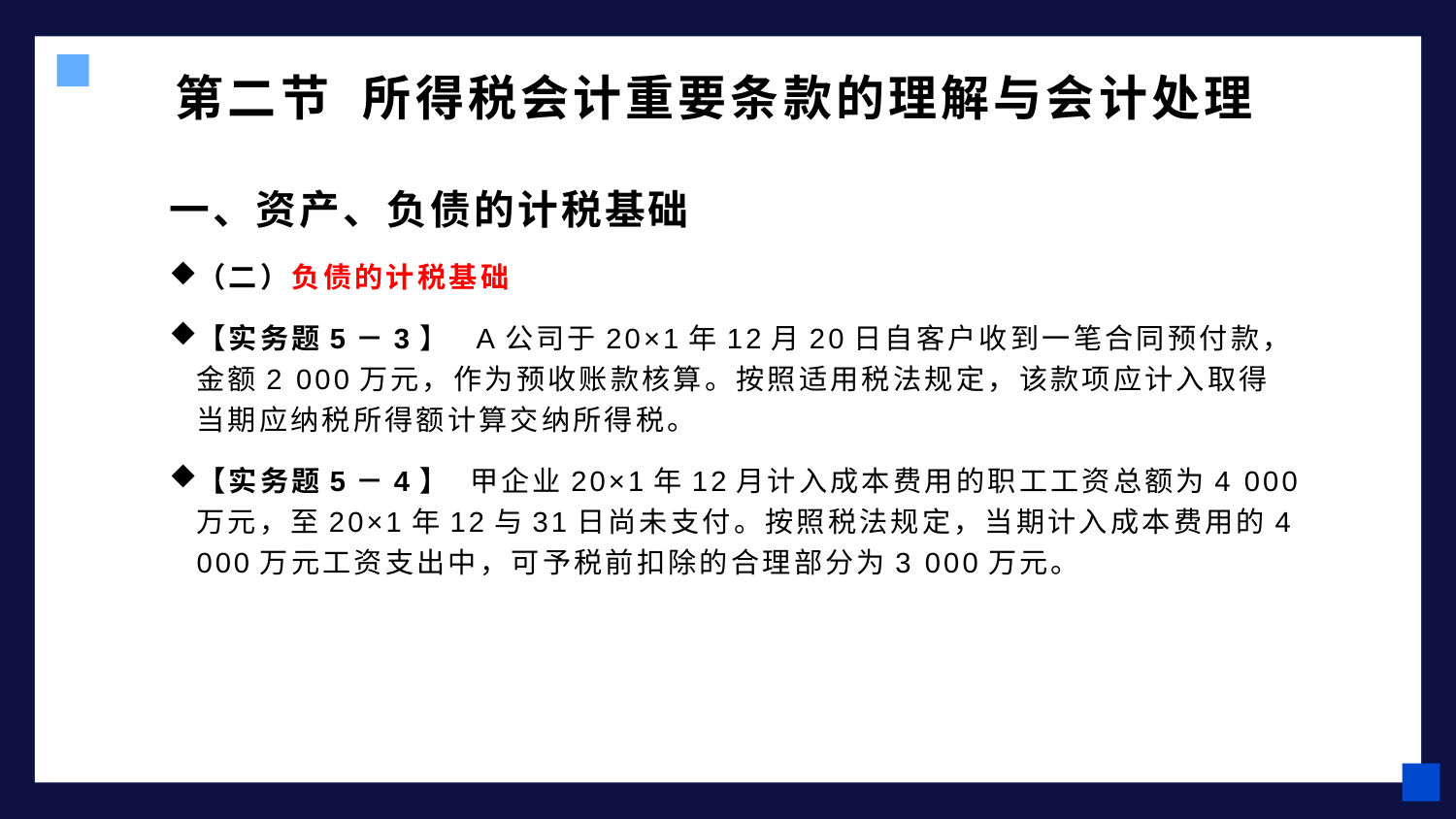

# 第二节  所得税会计重要条款的理解与会计处理
一、资产、负债的计税基础
（二）负债的计税基础
【实务题5－3】  A公司于20×1年12月20日自客户收到一笔合同预付款，金额2 000万元，作为预收账款核算。按照适用税法规定，该款项应计入取得当期应纳税所得额计算交纳所得税。
【实务题5－4】  甲企业20×1年12月计入成本费用的职工工资总额为4 000万元，至20×1年12与31日尚未支付。按照税法规定，当期计入成本费用的4 000万元工资支出中，可予税前扣除的合理部分为3 000万元。